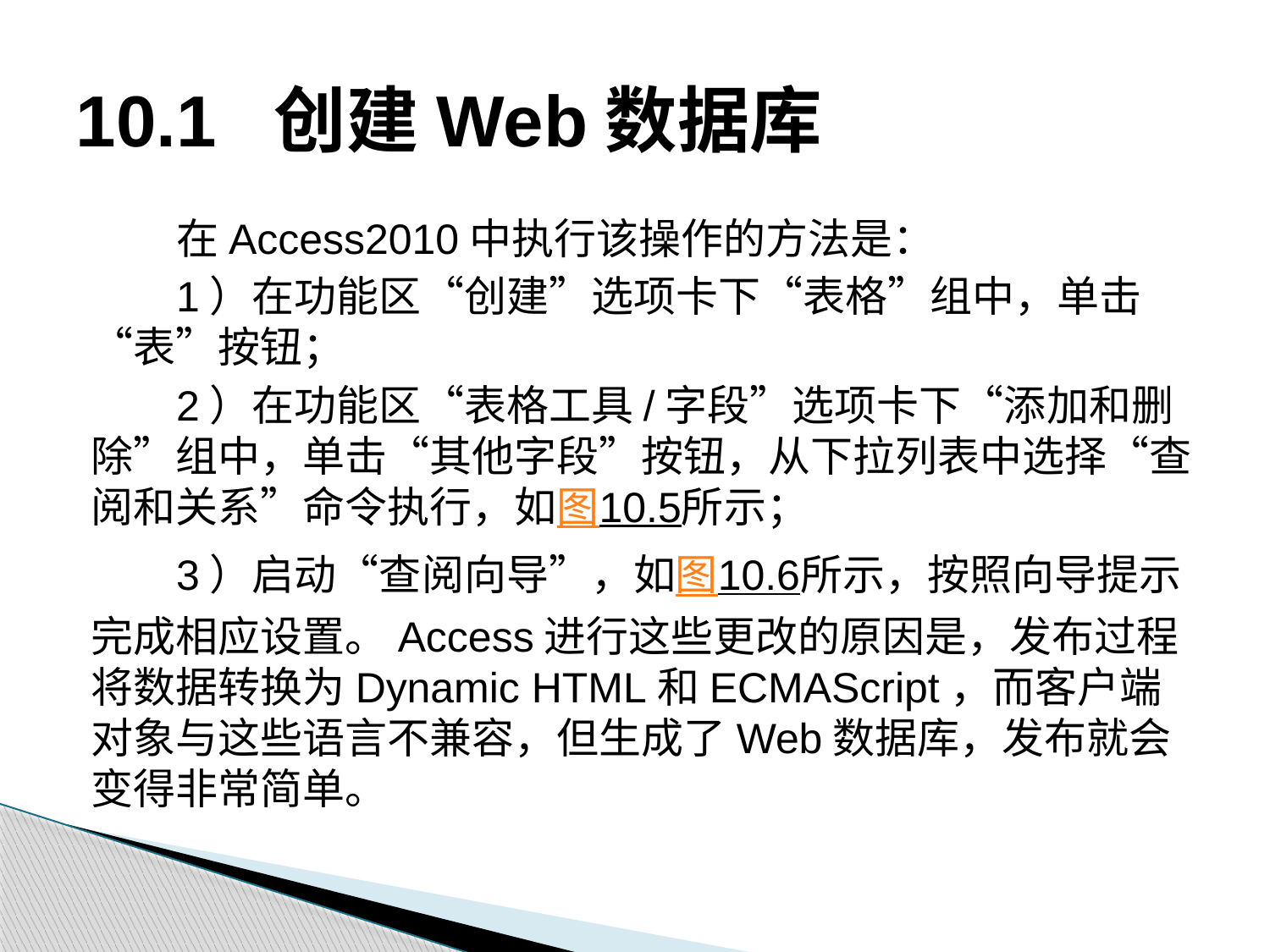

# 10.1  创建Web数据库
在Access2010中执行该操作的方法是：
1）在功能区“创建”选项卡下“表格”组中，单击“表”按钮；
2）在功能区“表格工具/字段”选项卡下“添加和删除”组中，单击“其他字段”按钮，从下拉列表中选择“查阅和关系”命令执行，如图10.5所示；
3）启动“查阅向导”，如图10.6所示，按照向导提示完成相应设置。Access进行这些更改的原因是，发布过程将数据转换为Dynamic HTML和ECMAScript，而客户端对象与这些语言不兼容，但生成了Web数据库，发布就会变得非常简单。